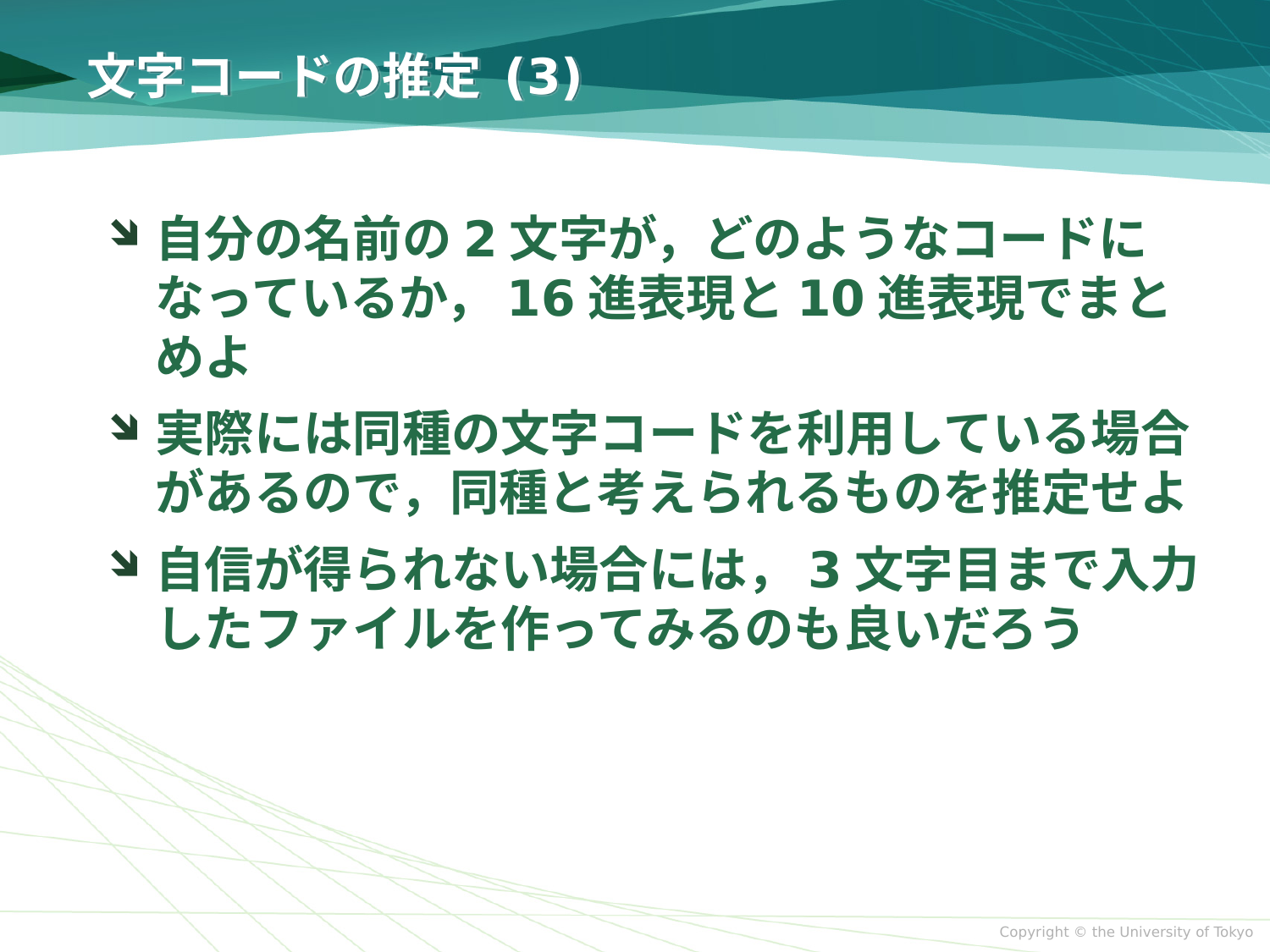

# 文字コードの推定 (3)
自分の名前の2文字が，どのようなコードになっているか，16進表現と10進表現でまとめよ
実際には同種の文字コードを利用している場合があるので，同種と考えられるものを推定せよ
自信が得られない場合には，3文字目まで入力したファイルを作ってみるのも良いだろう